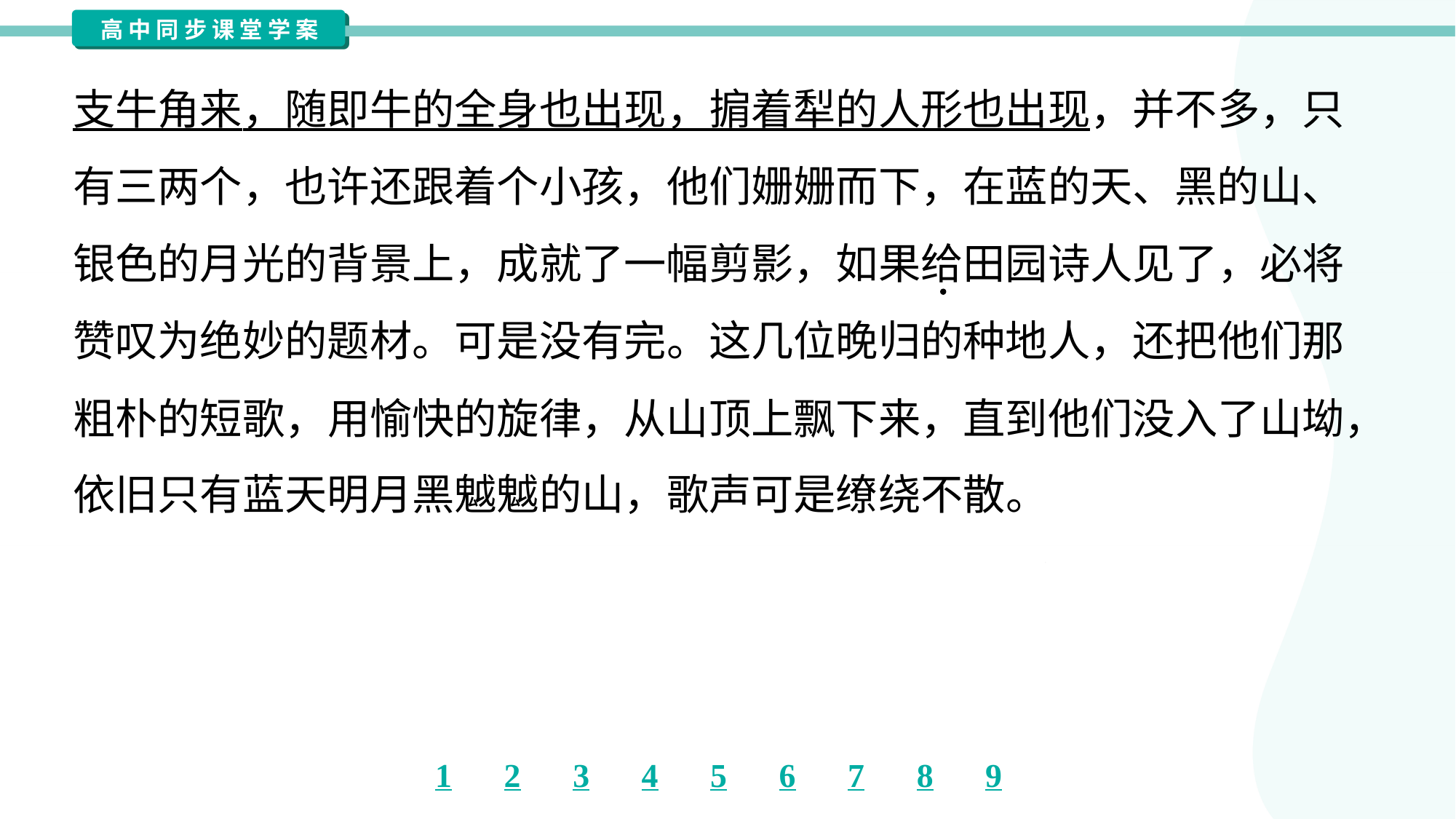

支牛角来，随即牛的全身也出现，掮着犁的人形也出现，并不多，只
有三两个，也许还跟着个小孩，他们姗姗而下，在蓝的天、黑的山、
银色的月光的背景上，成就了一幅剪影，如果给田园诗人见了，必将
赞叹为绝妙的题材。可是没有完。这几位晚归的种地人，还把他们那
粗朴的短歌，用愉快的旋律，从山顶上飘下来，直到他们没入了山坳，
依旧只有蓝天明月黑魆魆的山，歌声可是缭绕不散。#1.1